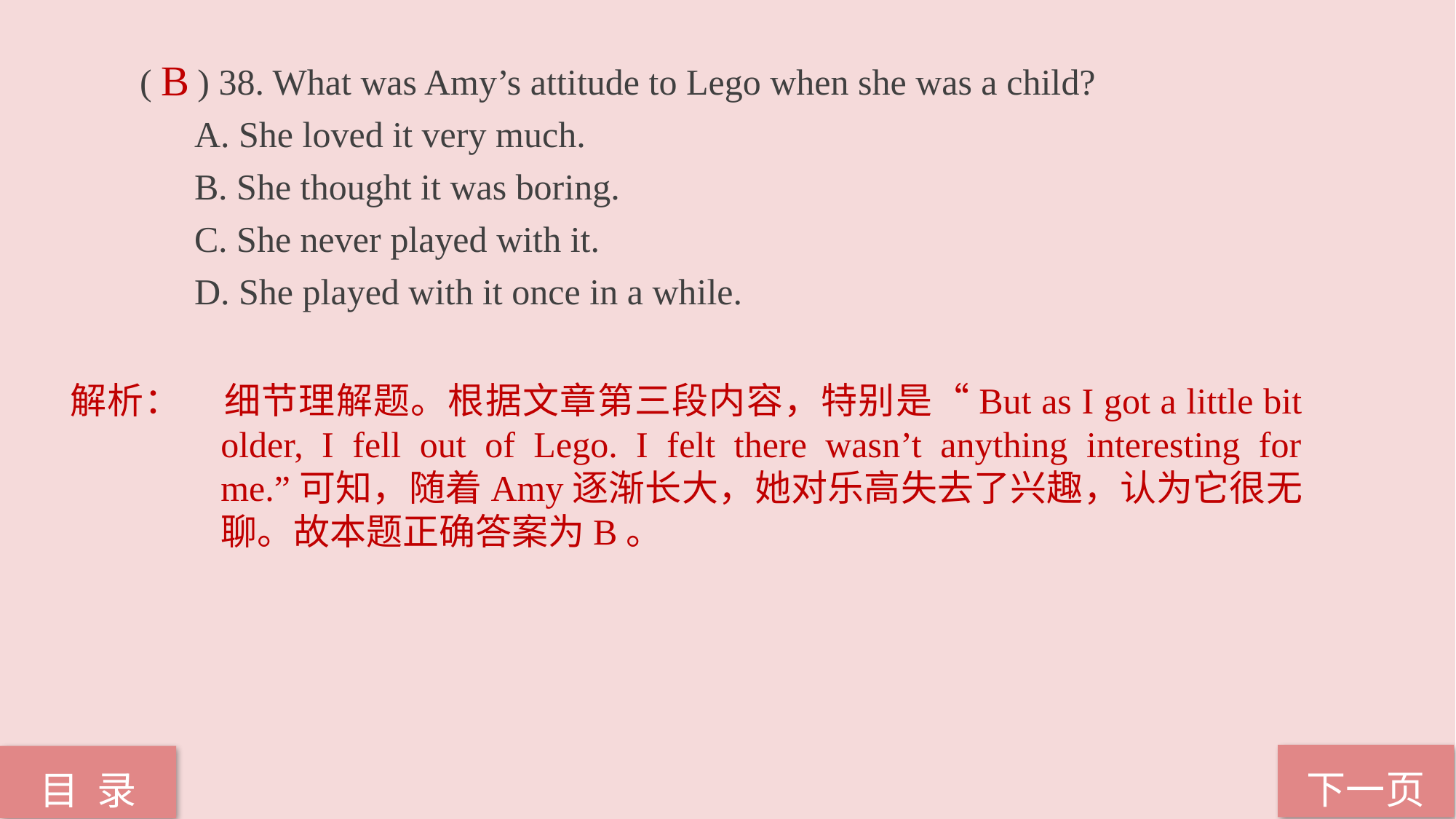

(     ) 38. What was Amy’s attitude to Lego when she was a child?
A. She loved it very much.
B. She thought it was boring.
C. She never played with it.
D. She played with it once in a while.
B
解析：	细节理解题。根据文章第三段内容，特别是“But as I got a little bit older, I fell out of Lego. I felt there wasn’t anything interesting for me.”可知，随着Amy逐渐长大，她对乐高失去了兴趣，认为它很无聊。故本题正确答案为B。